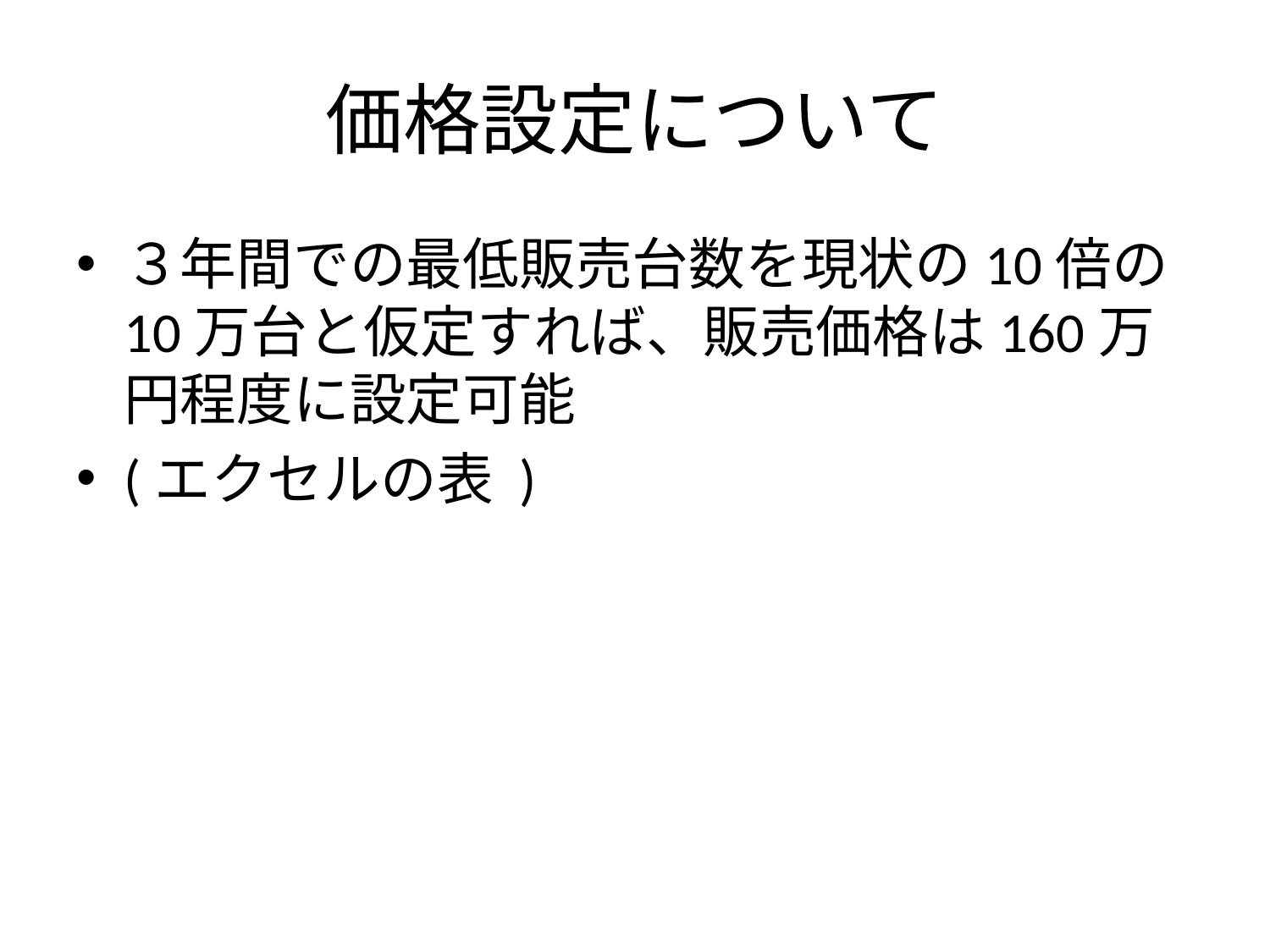

# 価格設定について
３年間での最低販売台数を現状の10倍の10万台と仮定すれば、販売価格は160万円程度に設定可能
(エクセルの表 )